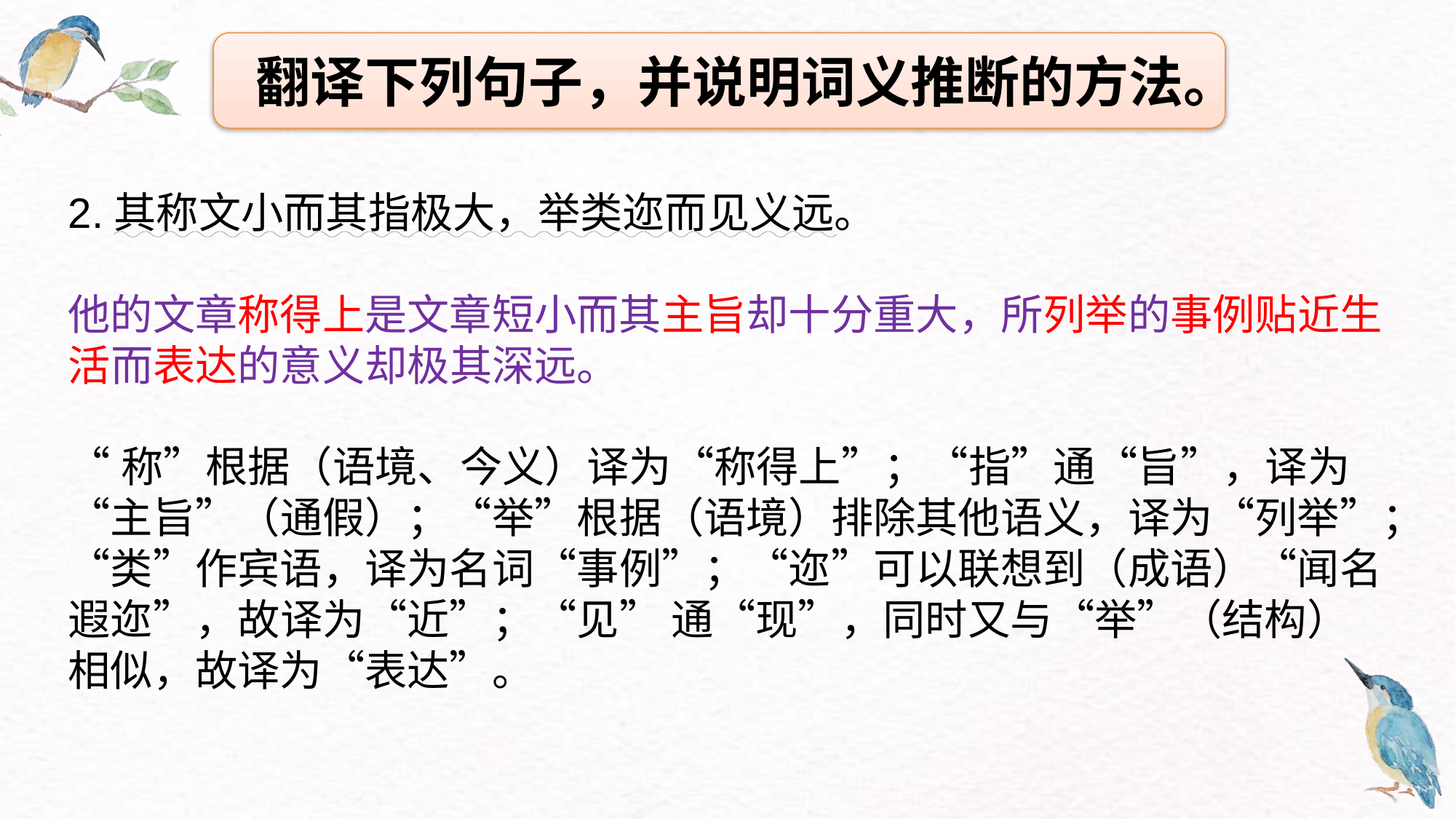

翻译下列句子，并说明词义推断的方法。
2.其称文小而其指极大，举类迩而见义远。

他的文章称得上是文章短小而其主旨却十分重大，所列举的事例贴近生活而表达的意义却极其深远。

“称”根据（语境、今义）译为“称得上”；“指”通“旨”，译为“主旨”（通假）；“举”根据（语境）排除其他语义，译为“列举”；“类”作宾语，译为名词“事例”；“迩”可以联想到（成语）“闻名遐迩”，故译为“近”；“见” 通“现”，同时又与“举”（结构）相似，故译为“表达”。